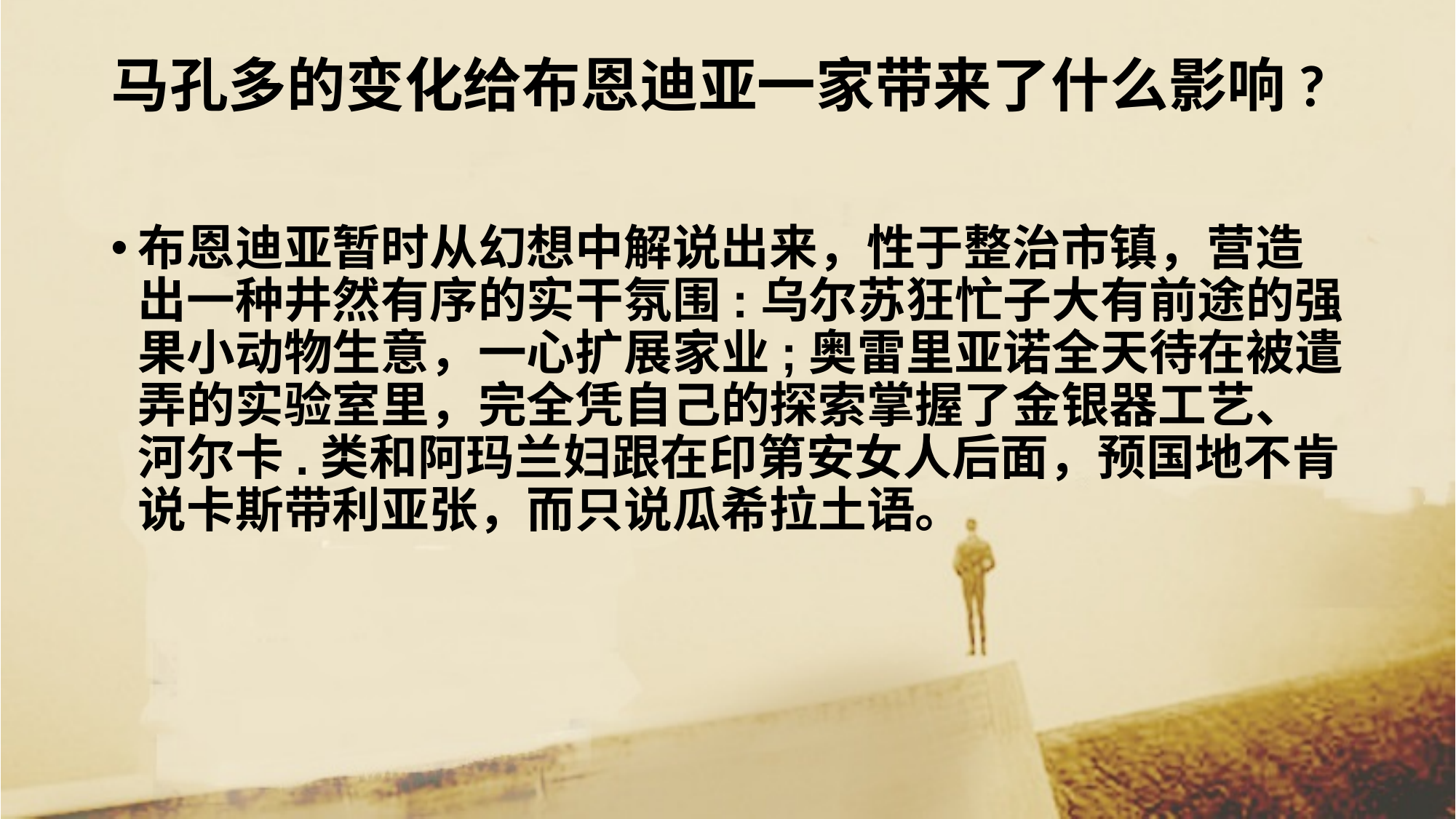

# 马孔多的变化给布恩迪亚一家带来了什么影响?
布恩迪亚暂时从幻想中解说出来，性于整治市镇，营造出一种井然有序的实干氛围:乌尔苏狂忙子大有前途的强果小动物生意，一心扩展家业;奥雷里亚诺全天待在被遣弄的实验室里，完全凭自己的探索掌握了金银器工艺、河尔卡.类和阿玛兰妇跟在印第安女人后面，预国地不肯说卡斯带利亚张，而只说瓜希拉土语。